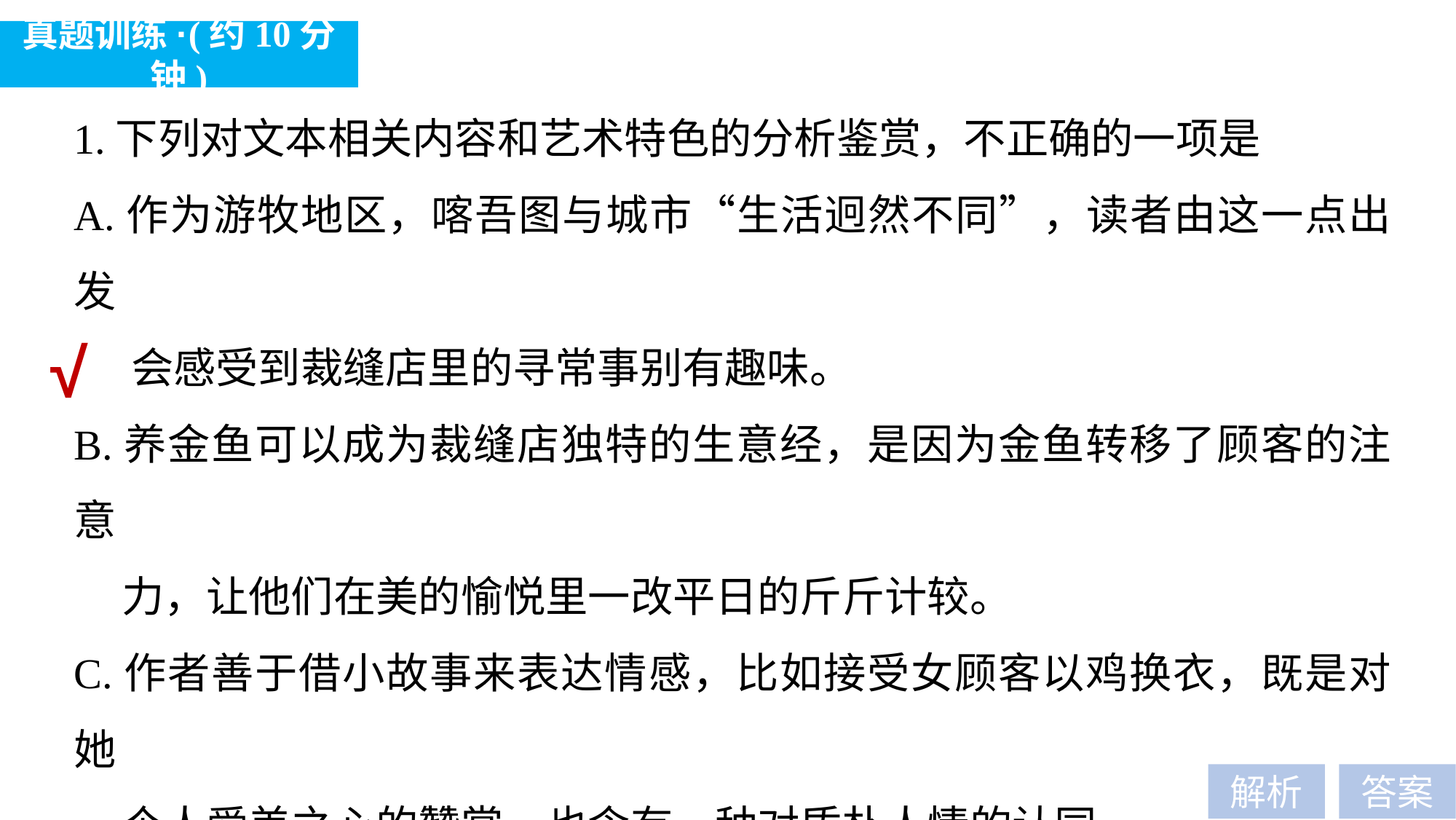

真题训练·(约10分钟)
1.下列对文本相关内容和艺术特色的分析鉴赏，不正确的一项是
A.作为游牧地区，喀吾图与城市“生活迥然不同”，读者由这一点出发
     会感受到裁缝店里的寻常事别有趣味。
B.养金鱼可以成为裁缝店独特的生意经，是因为金鱼转移了顾客的注意
    力，让他们在美的愉悦里一改平日的斤斤计较。
C.作者善于借小故事来表达情感，比如接受女顾客以鸡换衣，既是对她
    个人爱美之心的赞赏，也含有一种对质朴人情的认同。
D.本文记述了裁缝生活中温馨的插曲，但并没将这种生活过于浪漫化，
     一针一线辛苦踏实的劳动，才是平稳真切的生活感受。
√
解析
答案